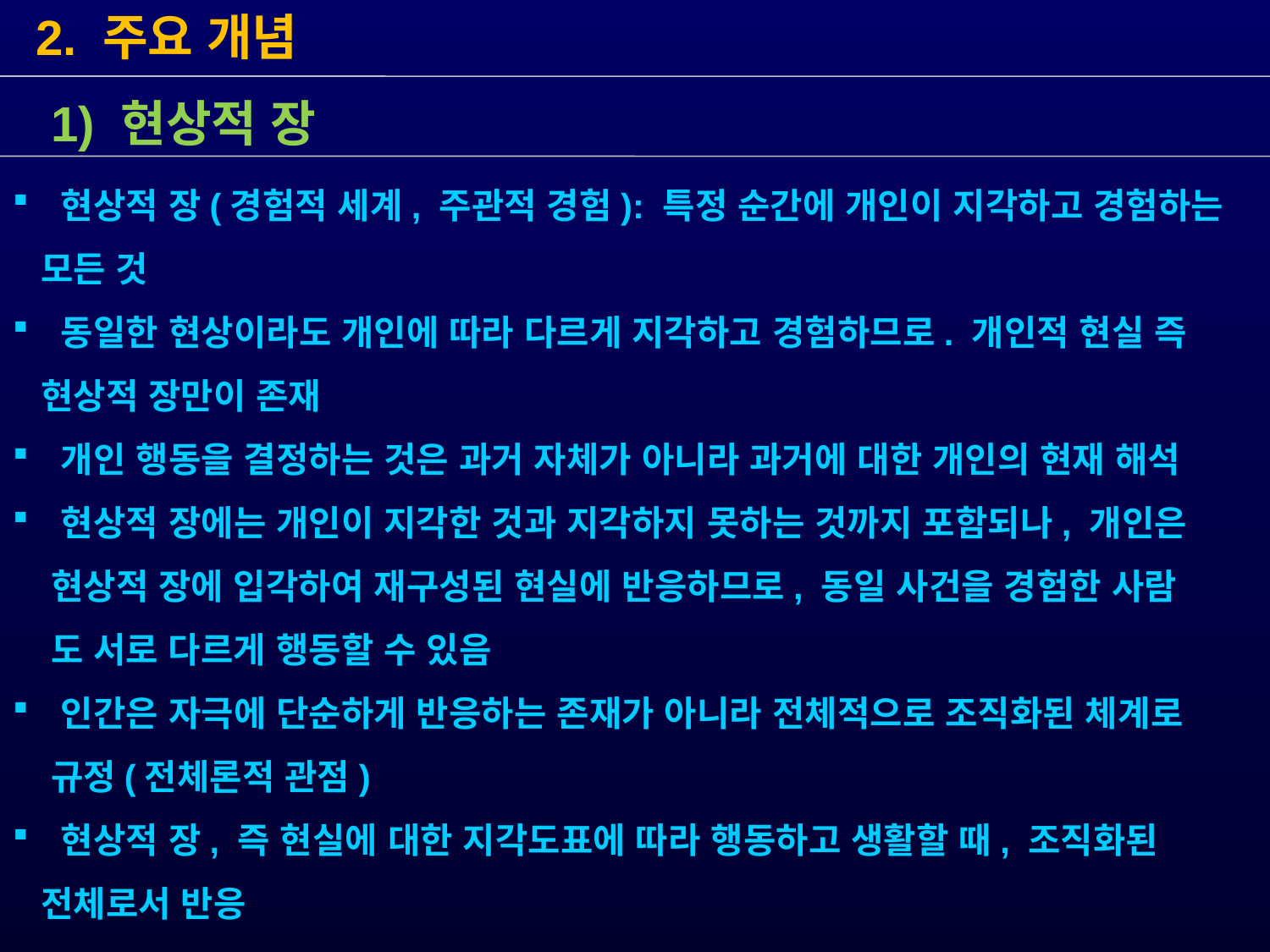

2. 주요 개념

  1) 현상적 장

 현상적 장(경험적 세계, 주관적 경험): 특정 순간에 개인이 지각하고 경험하는
  모든 것
 동일한 현상이라도 개인에 따라 다르게 지각하고 경험하므로. 개인적 현실 즉
  현상적 장만이 존재
 개인 행동을 결정하는 것은 과거 자체가 아니라 과거에 대한 개인의 현재 해석
 현상적 장에는 개인이 지각한 것과 지각하지 못하는 것까지 포함되나, 개인은
   현상적 장에 입각하여 재구성된 현실에 반응하므로, 동일 사건을 경험한 사람
   도 서로 다르게 행동할 수 있음
 인간은 자극에 단순하게 반응하는 존재가 아니라 전체적으로 조직화된 체계로
   규정(전체론적 관점)
 현상적 장, 즉 현실에 대한 지각도표에 따라 행동하고 생활할 때, 조직화된
  전체로서 반응